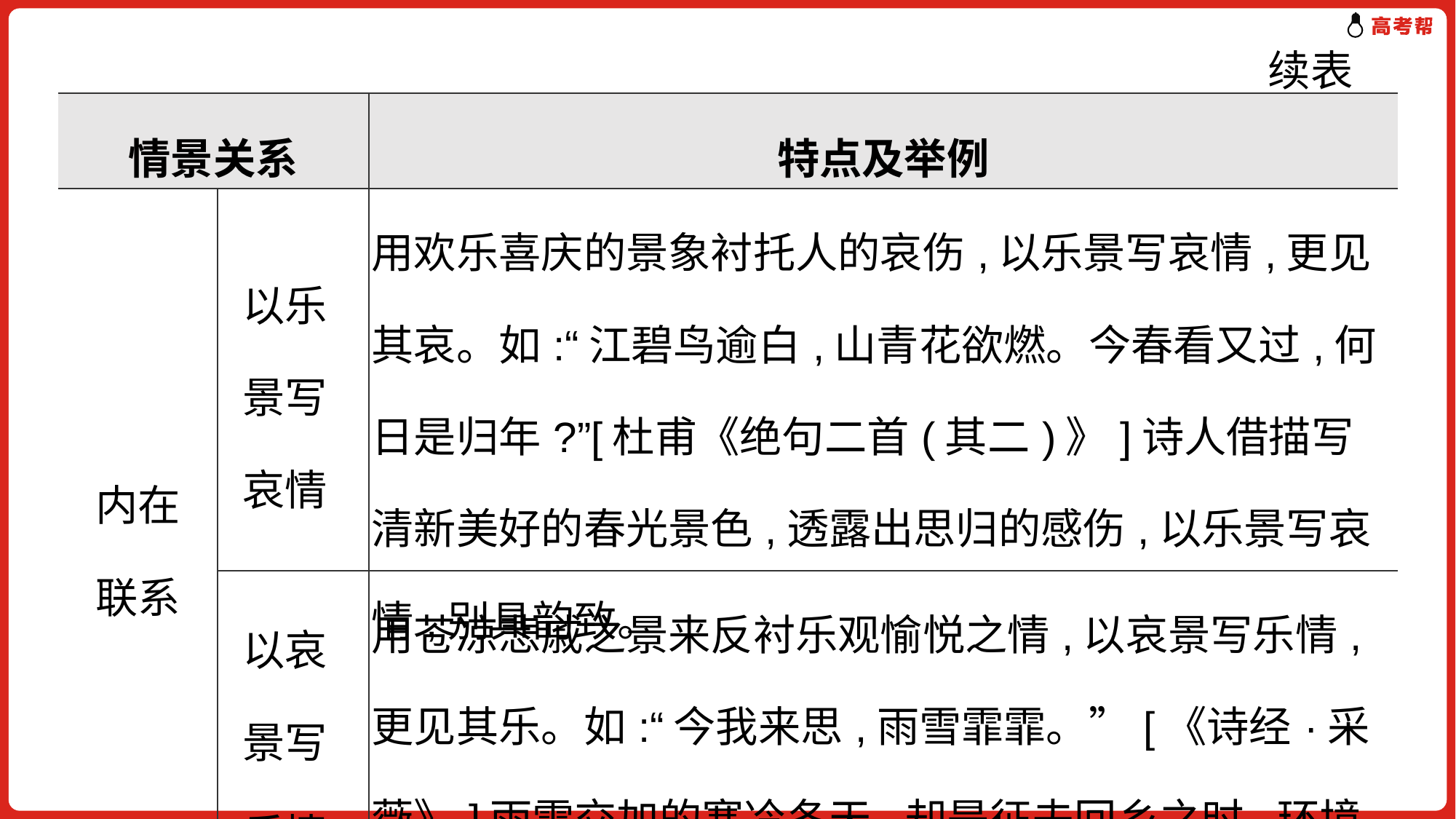

续表
| 情景关系 |  | 特点及举例 |
| --- | --- | --- |
| 内在 联系 | 以乐 景写 哀情 | 用欢乐喜庆的景象衬托人的哀伤,以乐景写哀情,更见其哀。如:“江碧鸟逾白,山青花欲燃。今春看又过,何日是归年?”[杜甫《绝句二首(其二)》]诗人借描写清新美好的春光景色,透露出思归的感伤,以乐景写哀情,别具韵致。 |
|  | 以哀 景写 乐情 | 用苍凉悲戚之景来反衬乐观愉悦之情,以哀景写乐情,更见其乐。如:“今我来思,雨雪霏霏。”[《诗经·采薇》]雨雪交加的寒冷冬天,却是征夫回乡之时,环境的残酷也挡不住其归家的喜悦。 |